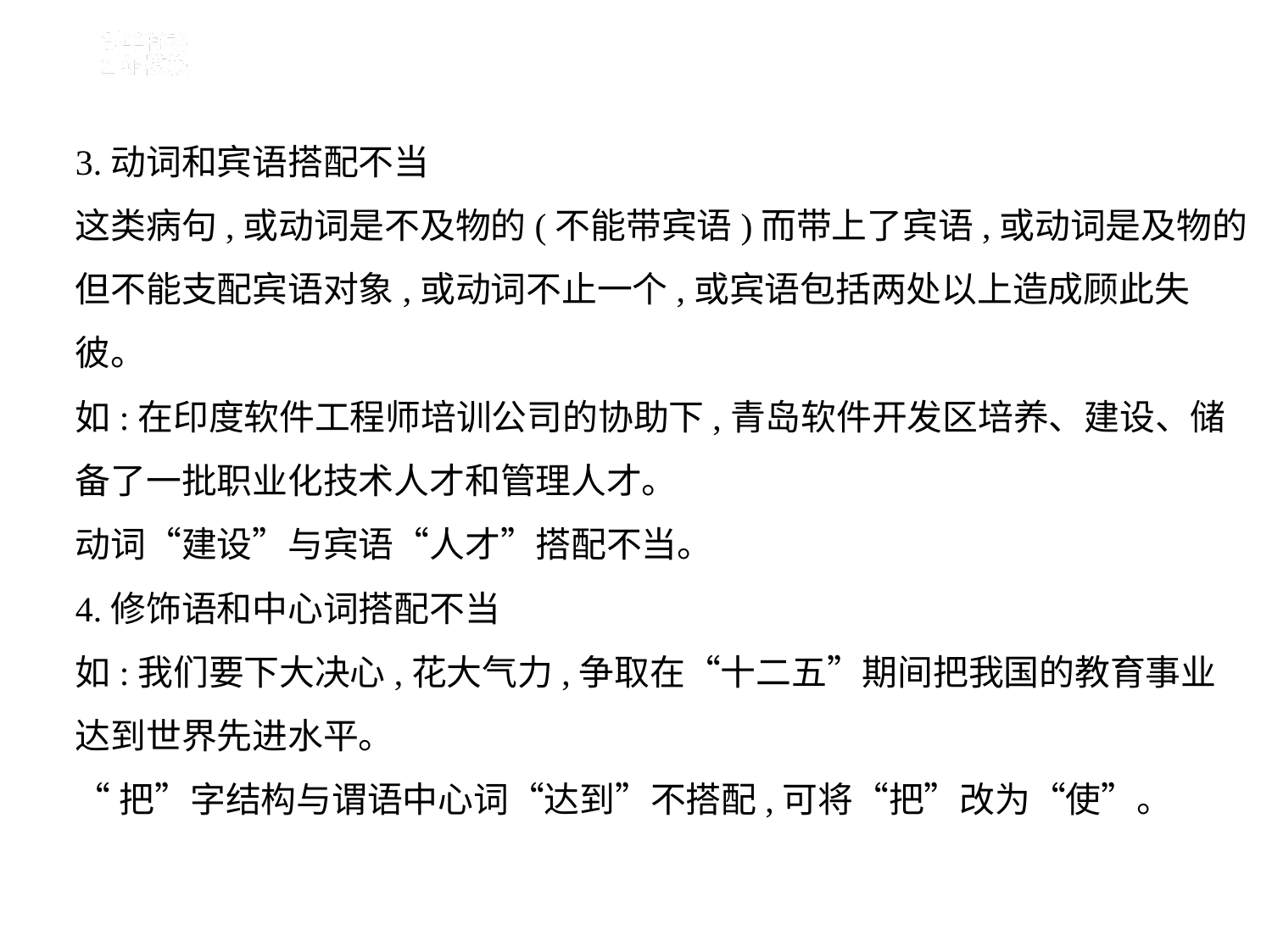

3.动词和宾语搭配不当
这类病句,或动词是不及物的(不能带宾语)而带上了宾语,或动词是及物的
但不能支配宾语对象,或动词不止一个,或宾语包括两处以上造成顾此失
彼。
如:在印度软件工程师培训公司的协助下,青岛软件开发区培养、建设、储
备了一批职业化技术人才和管理人才。
动词“建设”与宾语“人才”搭配不当。
4.修饰语和中心词搭配不当
如:我们要下大决心,花大气力,争取在“十二五”期间把我国的教育事业
达到世界先进水平。
“把”字结构与谓语中心词“达到”不搭配,可将“把”改为“使”。